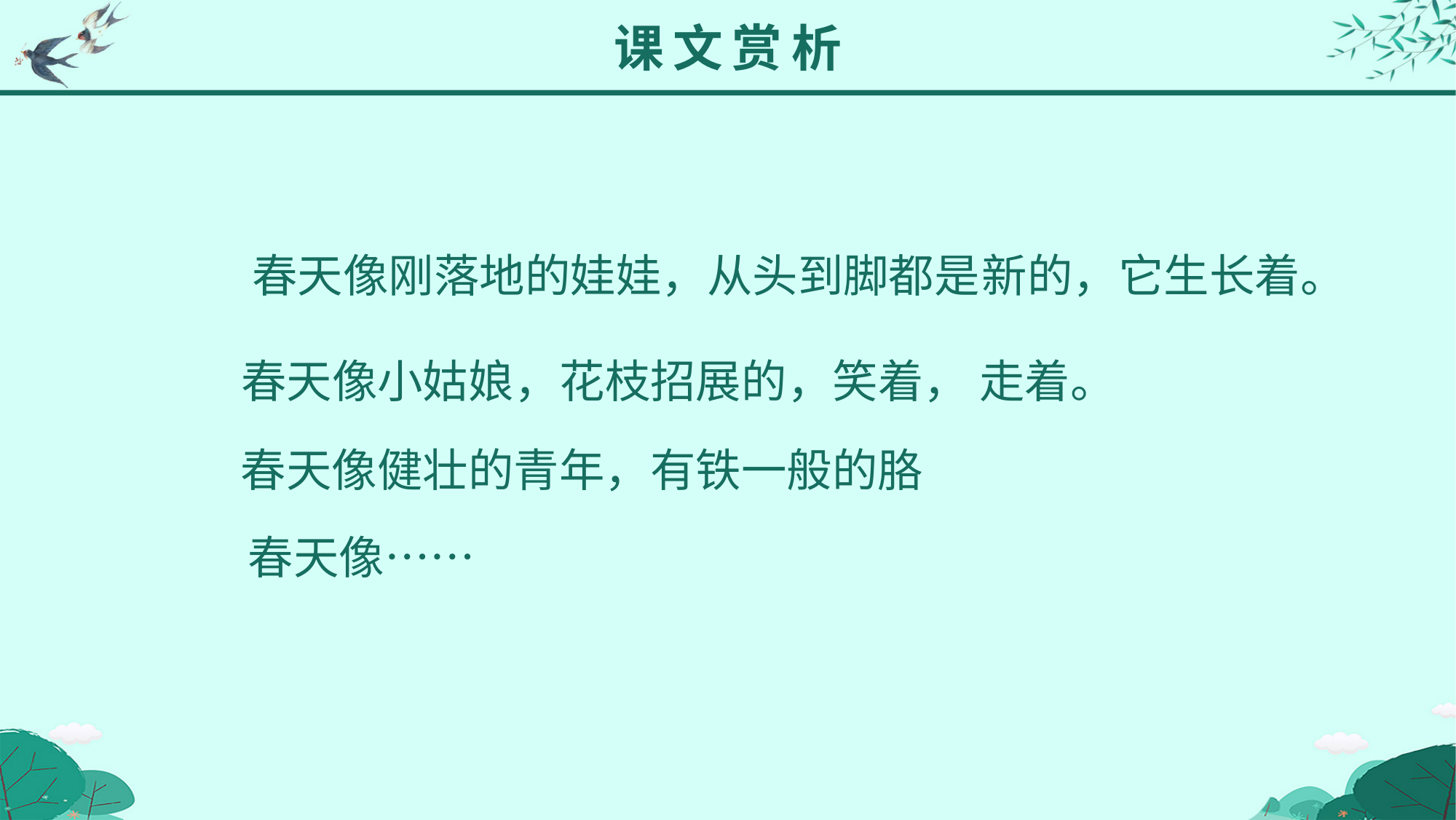

课文赏析

春天像刚落地的娃娃，从头到脚都是
新的，它生长着。

走着。
   春天像小姑娘，花枝招展的，笑着，

   春天像健壮的青年，有铁一般的胳

春天像……